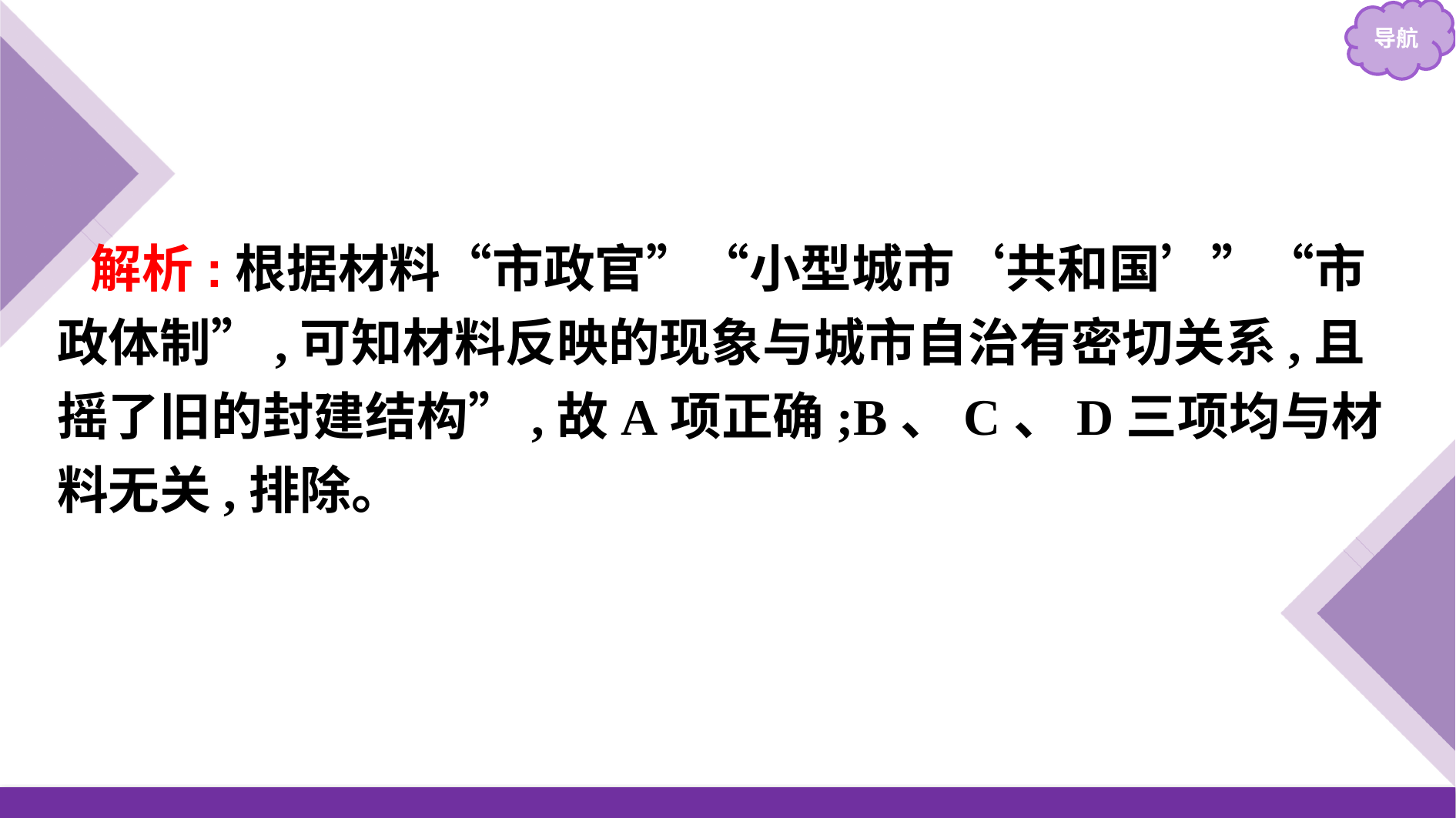

解析:根据材料“市政官”“小型城市‘共和国’”“市政体制”,可知材料反映的现象与城市自治有密切关系,且摇了旧的封建结构”,故A项正确;B、C、D三项均与材料无关,排除。